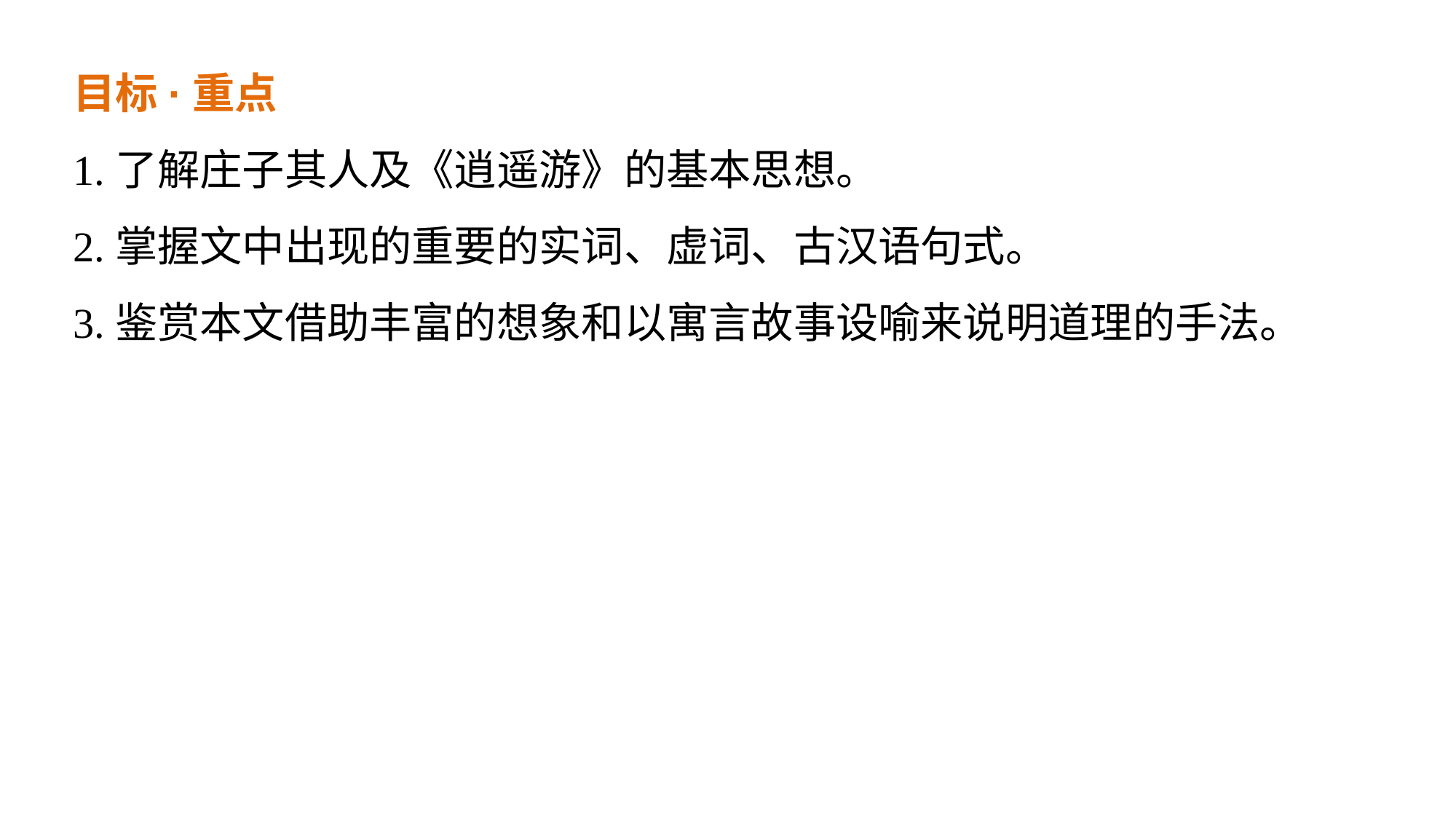

目标·重点
1.了解庄子其人及《逍遥游》的基本思想。
2.掌握文中出现的重要的实词、虚词、古汉语句式。
3.鉴赏本文借助丰富的想象和以寓言故事设喻来说明道理的手法。